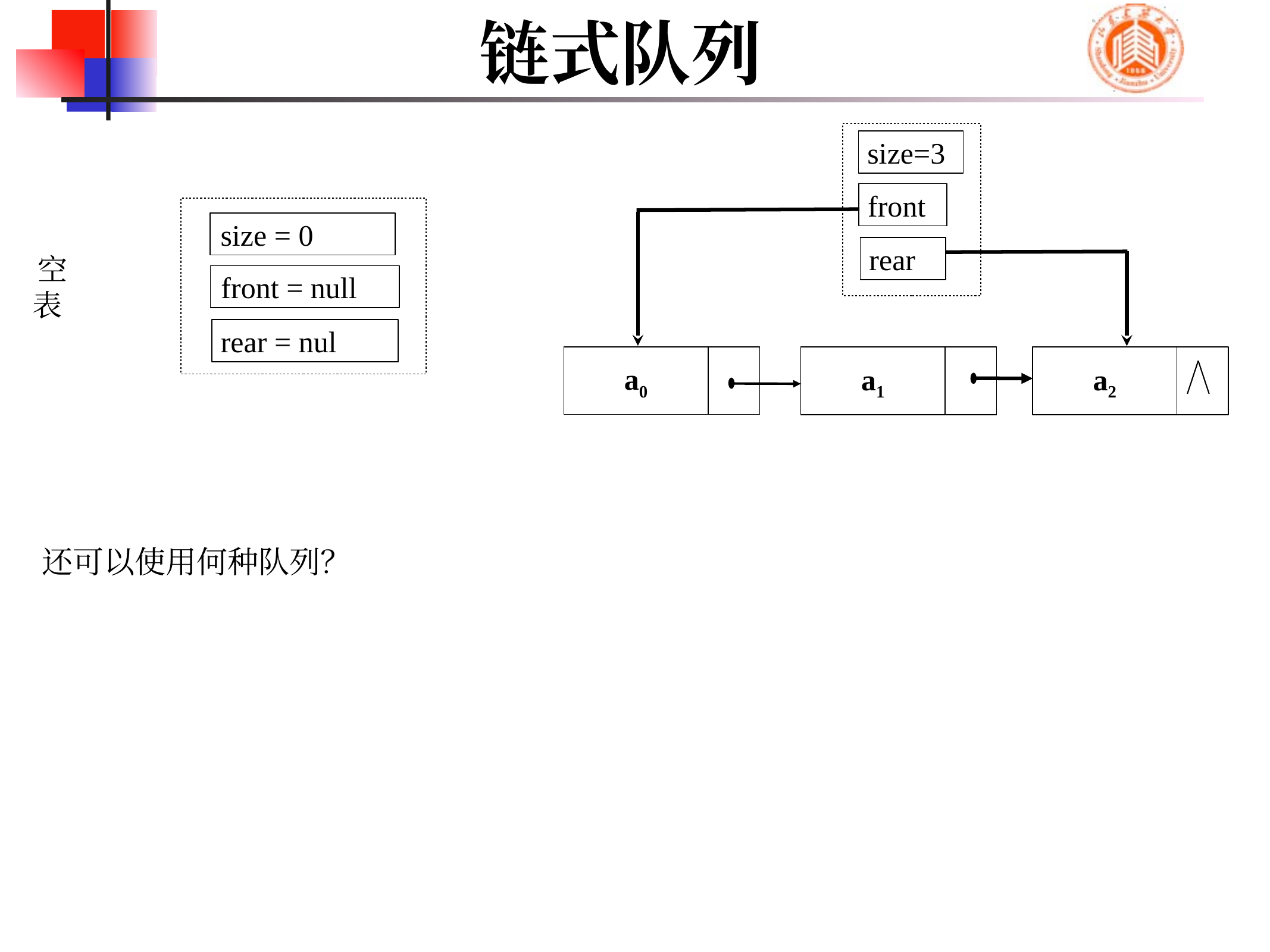

# 链式队列
size=3

front

rear

a0

a1

a2

size = 0
空表
front = null

rear = nul
还可以使用何种队列？